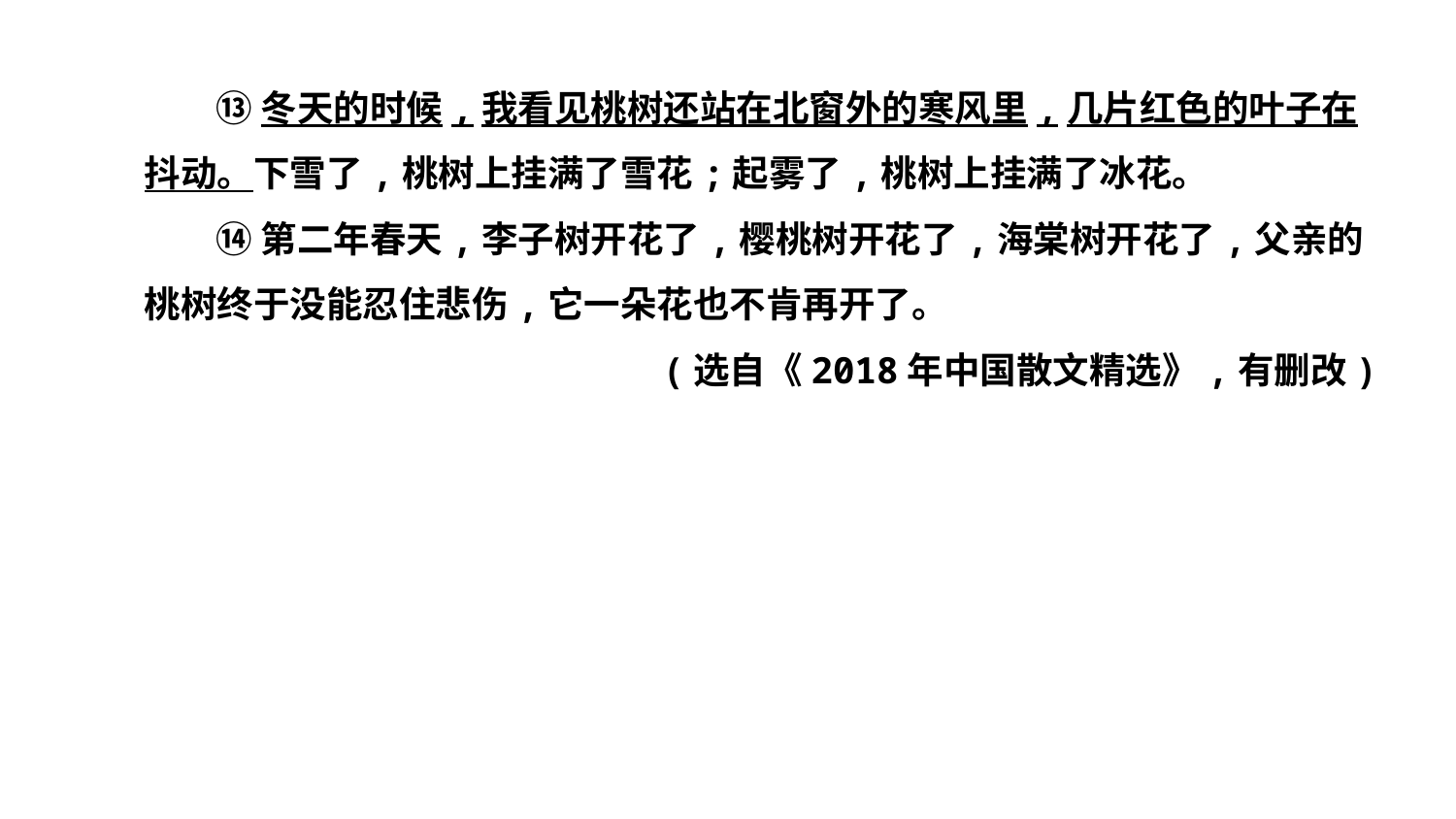

⑬冬天的时候,我看见桃树还站在北窗外的寒风里,几片红色的叶子在抖动。下雪了,桃树上挂满了雪花;起雾了,桃树上挂满了冰花。
⑭第二年春天,李子树开花了,樱桃树开花了,海棠树开花了,父亲的桃树终于没能忍住悲伤,它一朵花也不肯再开了。
(选自《2018年中国散文精选》,有删改)